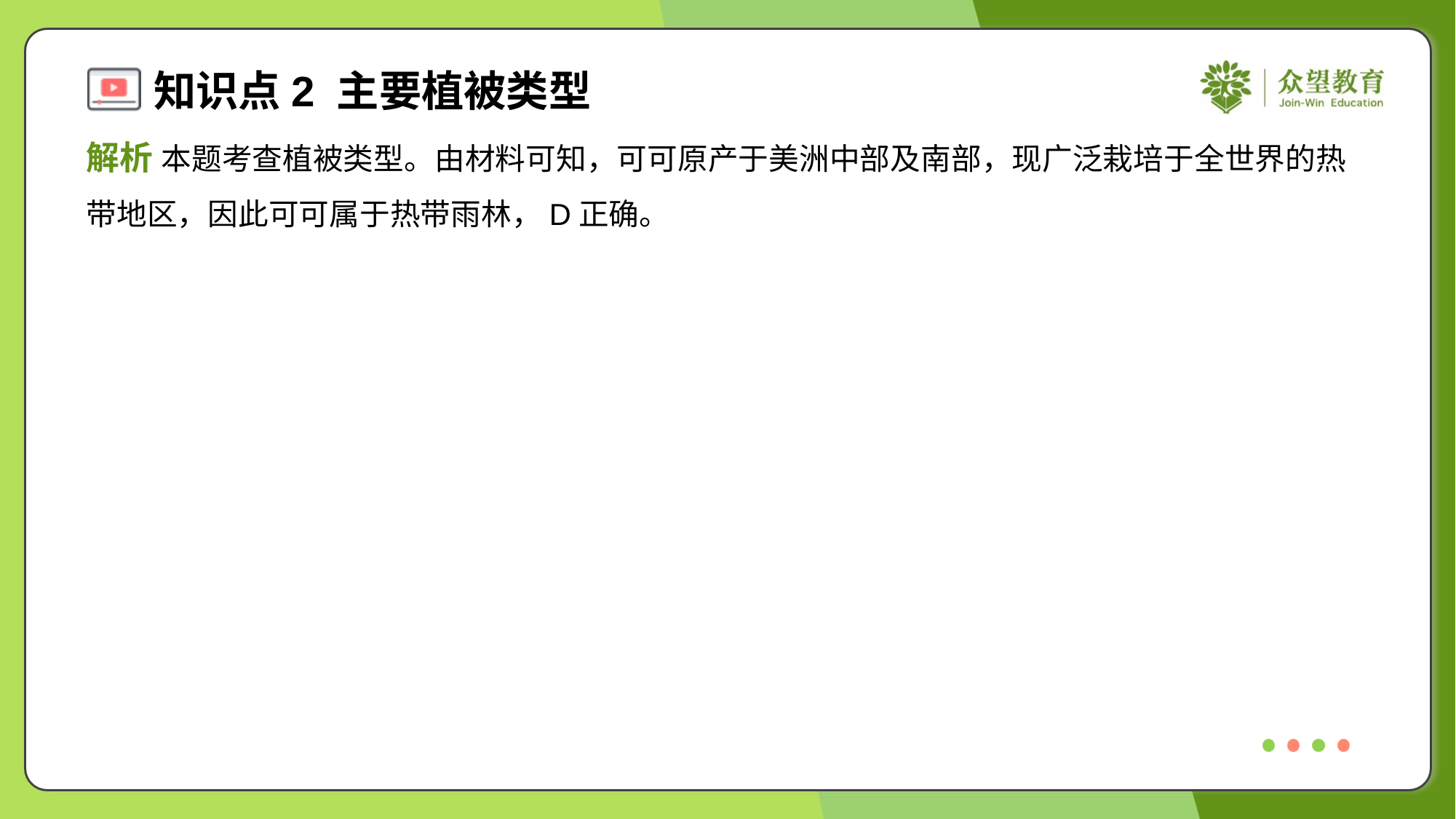

解析 本题考查植被类型。由材料可知，可可原产于美洲中部及南部，现广泛栽培于全世界的热
带地区，因此可可属于热带雨林，D正确。